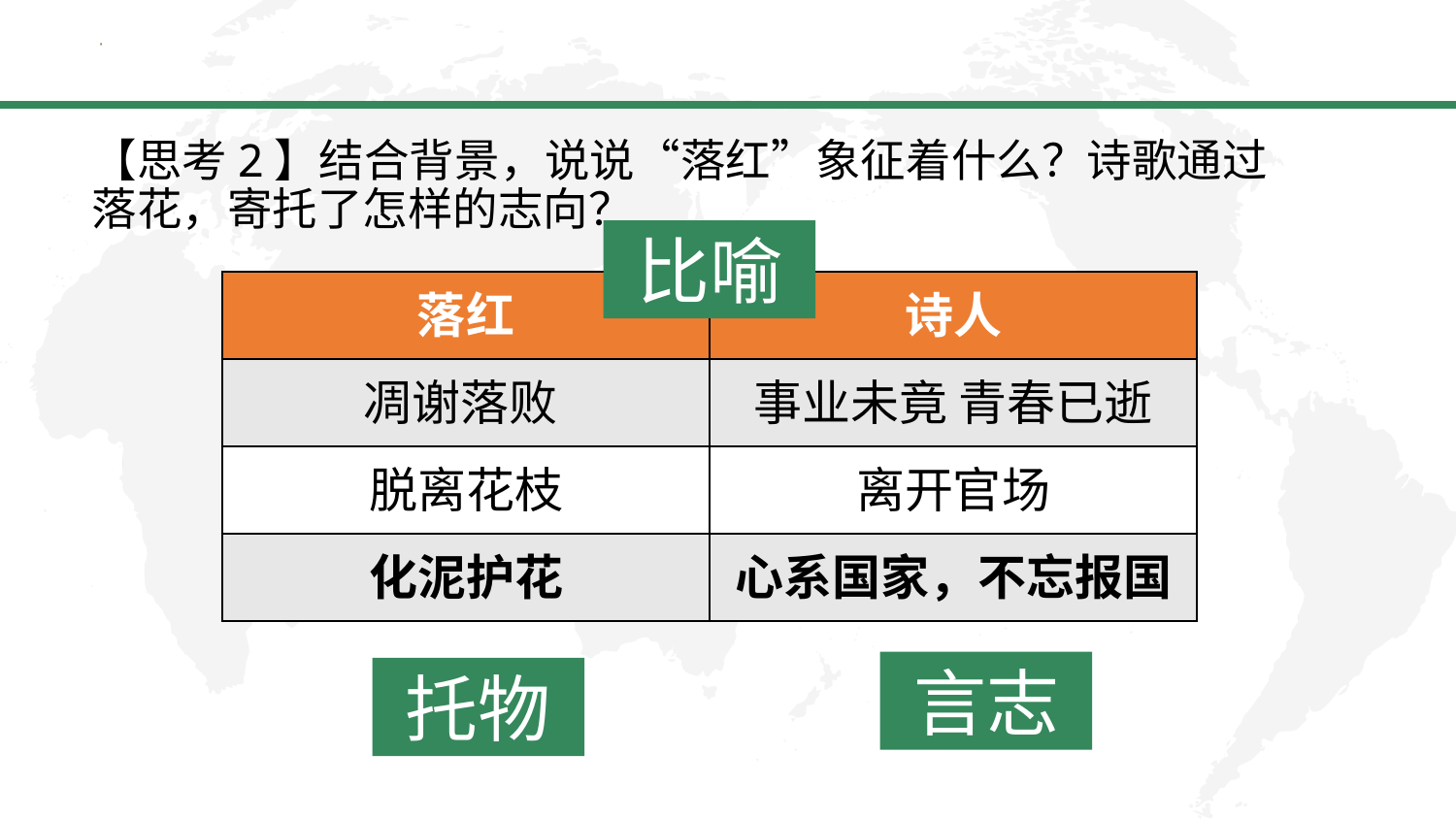

【思考2】结合背景，说说“落红”象征着什么？诗歌通过落花，寄托了怎样的志向？
比喻
| 落红 | 诗人 |
| --- | --- |
| 凋谢落败 | 事业未竟 青春已逝 |
| 脱离花枝 | 离开官场 |
| 化泥护花 | 心系国家，不忘报国 |
言志
托物